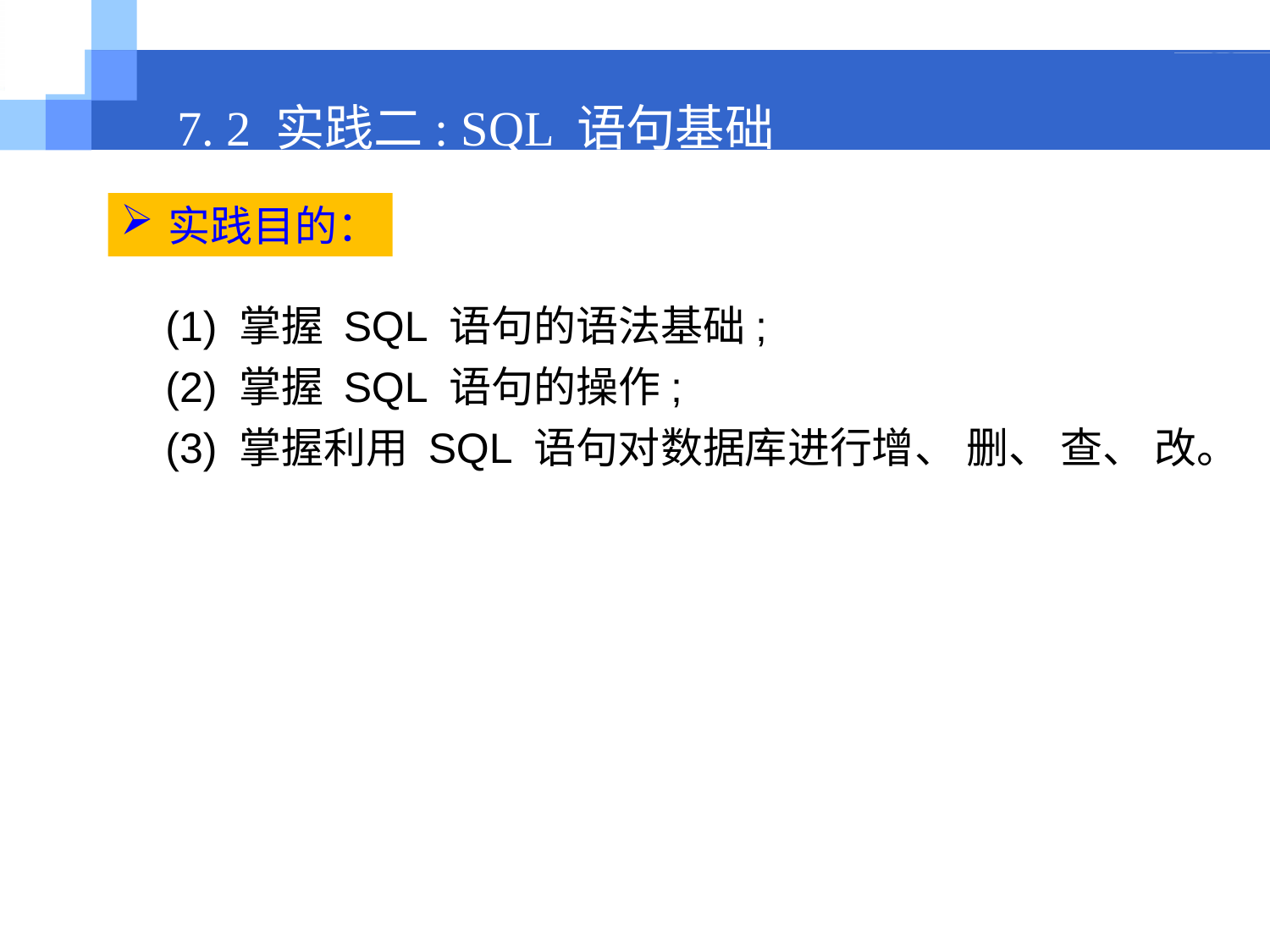

7. 2 实践二: SQL 语句基础
实践目的：
(1) 掌握 SQL 语句的语法基础;
(2) 掌握 SQL 语句的操作;
(3) 掌握利用 SQL 语句对数据库进行增、 删、 查、 改。